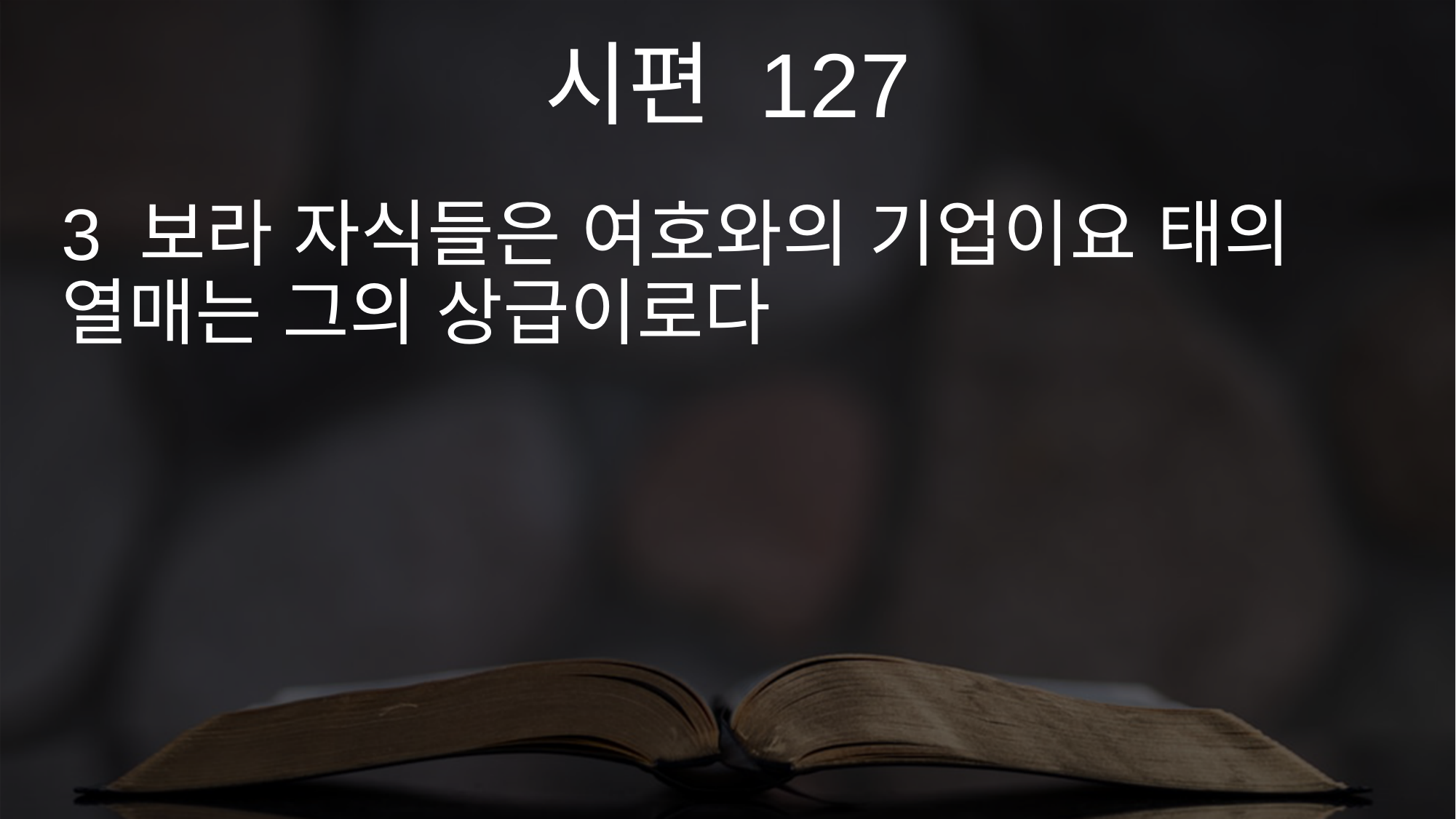

시편 127
3 보라 자식들은 여호와의 기업이요 태의 열매는 그의 상급이로다